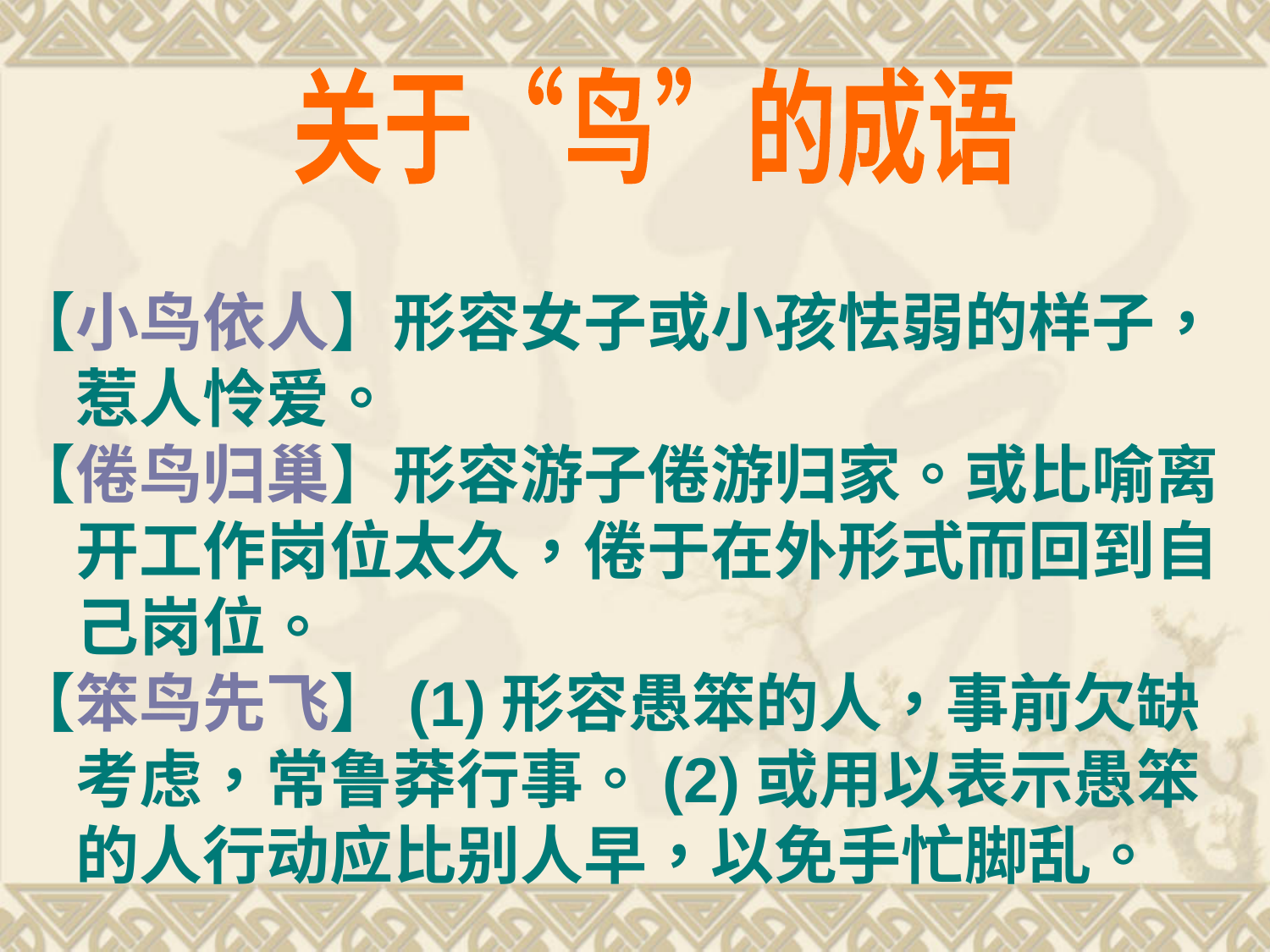

关于“鸟”的成语
【小鸟依人】形容女子或小孩怯弱的样子，惹人怜爱。
【倦鸟归巢】形容游子倦游归家。或比喻离开工作岗位太久，倦于在外形式而回到自己岗位。
【笨鸟先飞】(1)形容愚笨的人，事前欠缺考虑，常鲁莽行事。(2)或用以表示愚笨的人行动应比别人早，以免手忙脚乱。